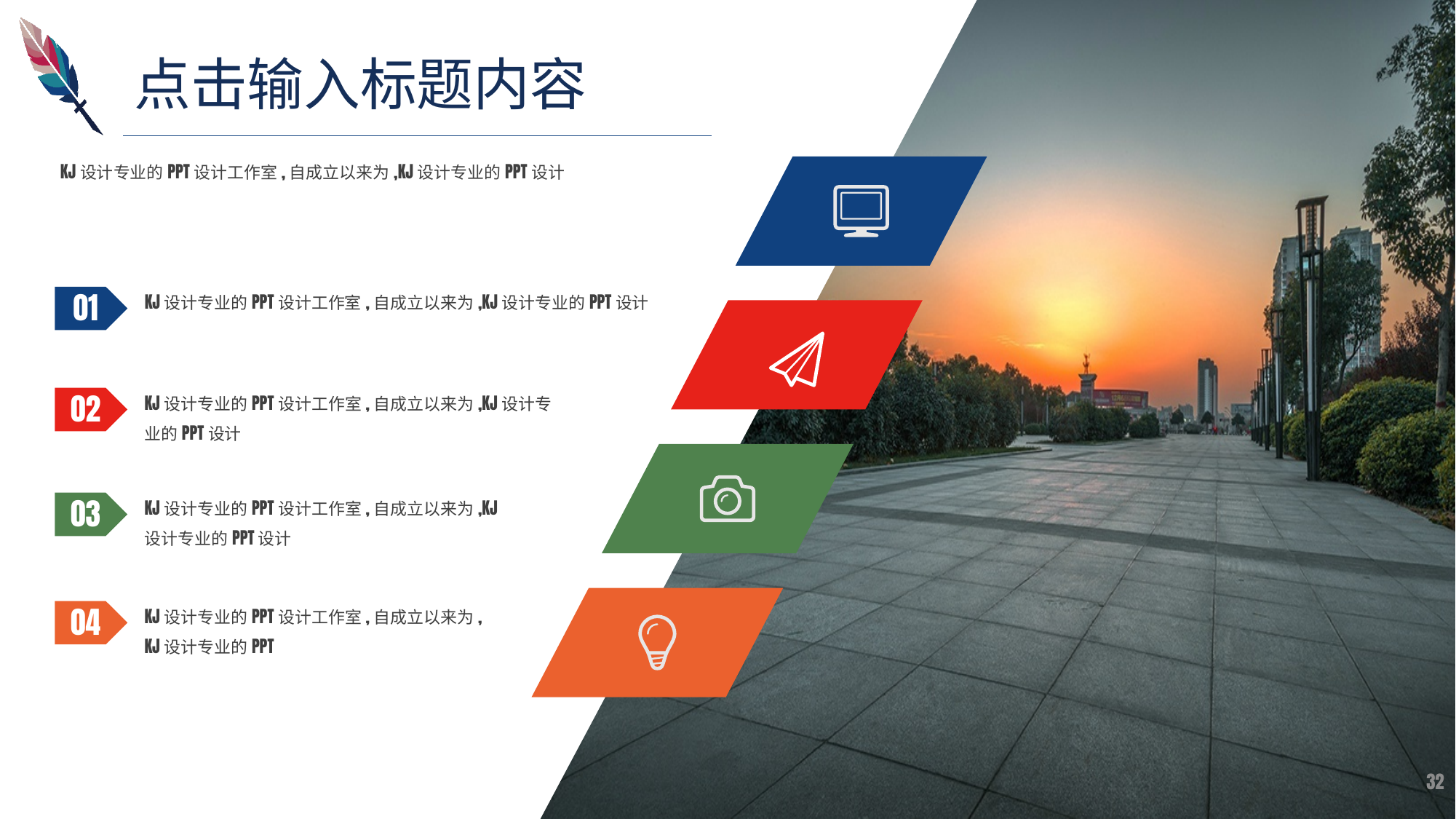

点击输入标题内容
KJ设计专业的PPT设计工作室,自成立以来为,KJ设计专业的PPT设计

KJ设计专业的PPT设计工作室,自成立以来为,KJ设计专业的PPT设计
01

KJ设计专业的PPT设计工作室,自成立以来为,KJ设计专业的PPT设计
02

KJ设计专业的PPT设计工作室,自成立以来为,KJ设计专业的PPT设计
03

KJ设计专业的PPT设计工作室,自成立以来为,KJ设计专业的PPT
04
32